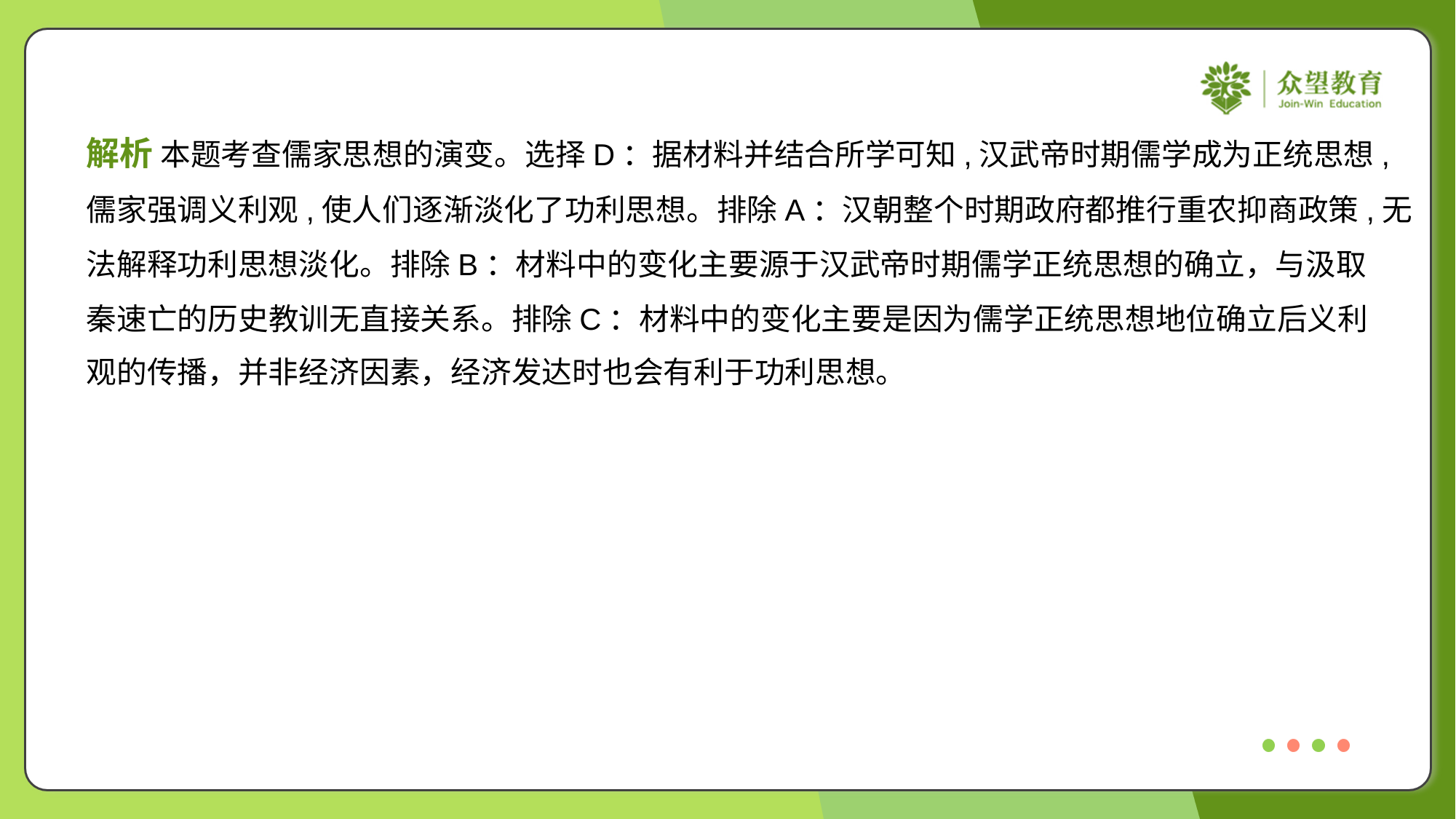

解析 本题考查儒家思想的演变。选择D：据材料并结合所学可知,汉武帝时期儒学成为正统思想,
儒家强调义利观,使人们逐渐淡化了功利思想。排除A：汉朝整个时期政府都推行重农抑商政策,无
法解释功利思想淡化。排除B：材料中的变化主要源于汉武帝时期儒学正统思想的确立，与汲取
秦速亡的历史教训无直接关系。排除C：材料中的变化主要是因为儒学正统思想地位确立后义利
观的传播，并非经济因素，经济发达时也会有利于功利思想。